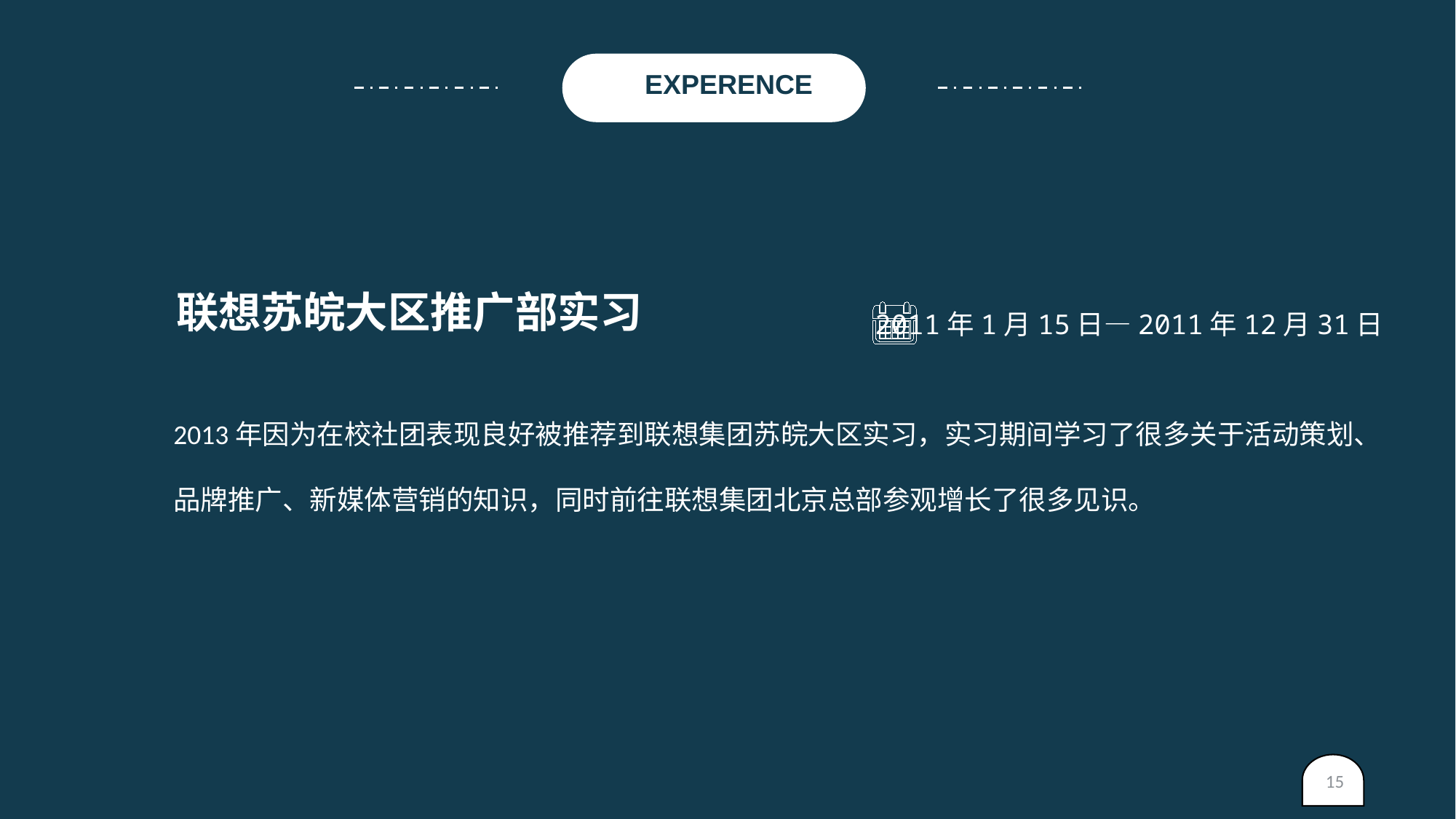

EXPERENCE
联想苏皖大区推广部实习
2011年1月15日—2011年12月31日

2013年因为在校社团表现良好被推荐到联想集团苏皖大区实习，实习期间学习了很多关于活动策划、品牌推广、新媒体营销的知识，同时前往联想集团北京总部参观增长了很多见识。
15
yanshifu